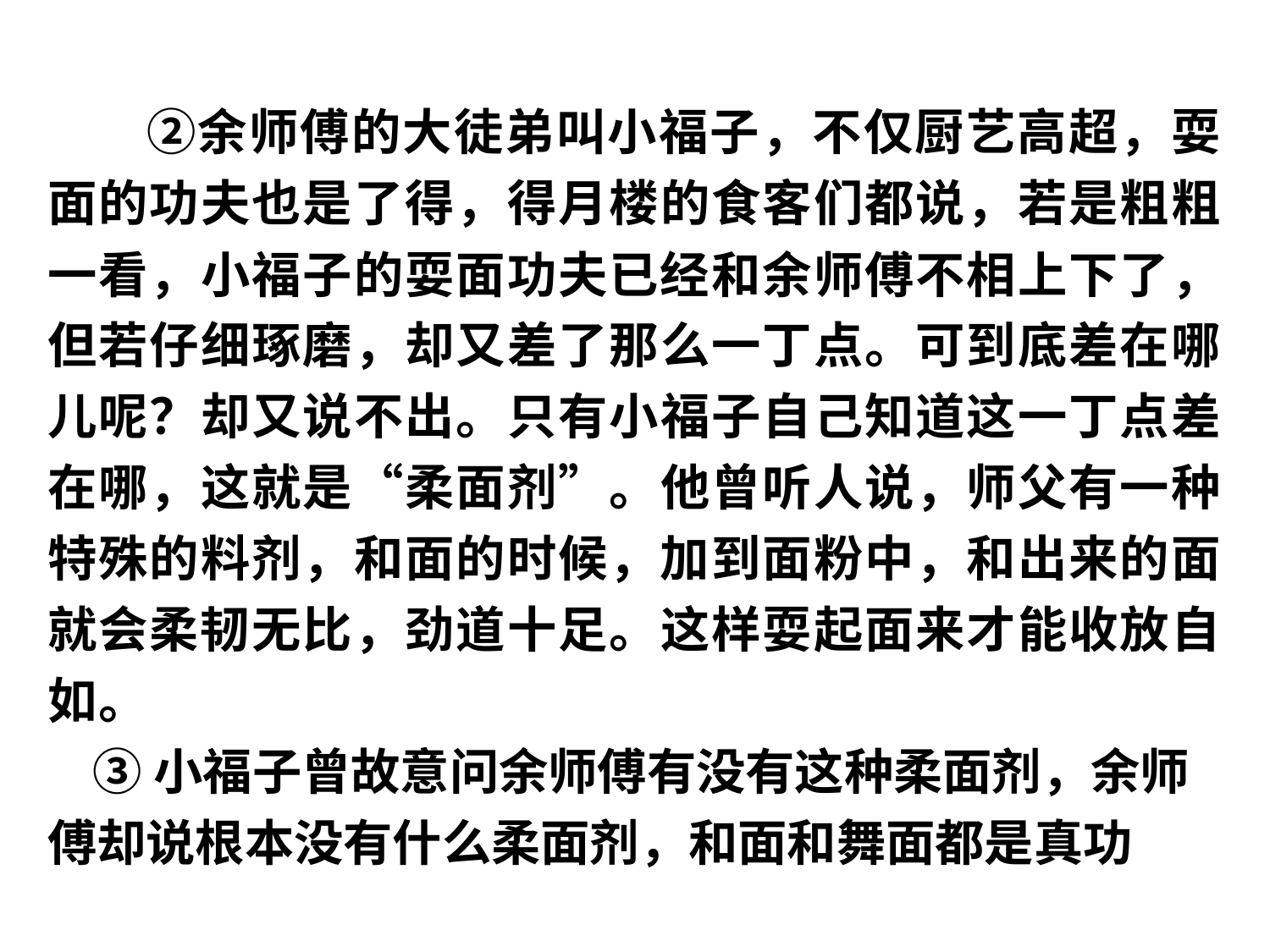

②余师傅的大徒弟叫小福子，不仅厨艺高超，耍面的功夫也是了得，得月楼的食客们都说，若是粗粗一看，小福子的耍面功夫已经和余师傅不相上下了，但若仔细琢磨，却又差了那么一丁点。可到底差在哪儿呢？却又说不出。只有小福子自己知道这一丁点差在哪，这就是“柔面剂”。他曾听人说，师父有一种特殊的料剂，和面的时候，加到面粉中，和出来的面就会柔韧无比，劲道十足。这样耍起面来才能收放自如。
    ③小福子曾故意问余师傅有没有这种柔面剂，余师傅却说根本没有什么柔面剂，和面和舞面都是真功